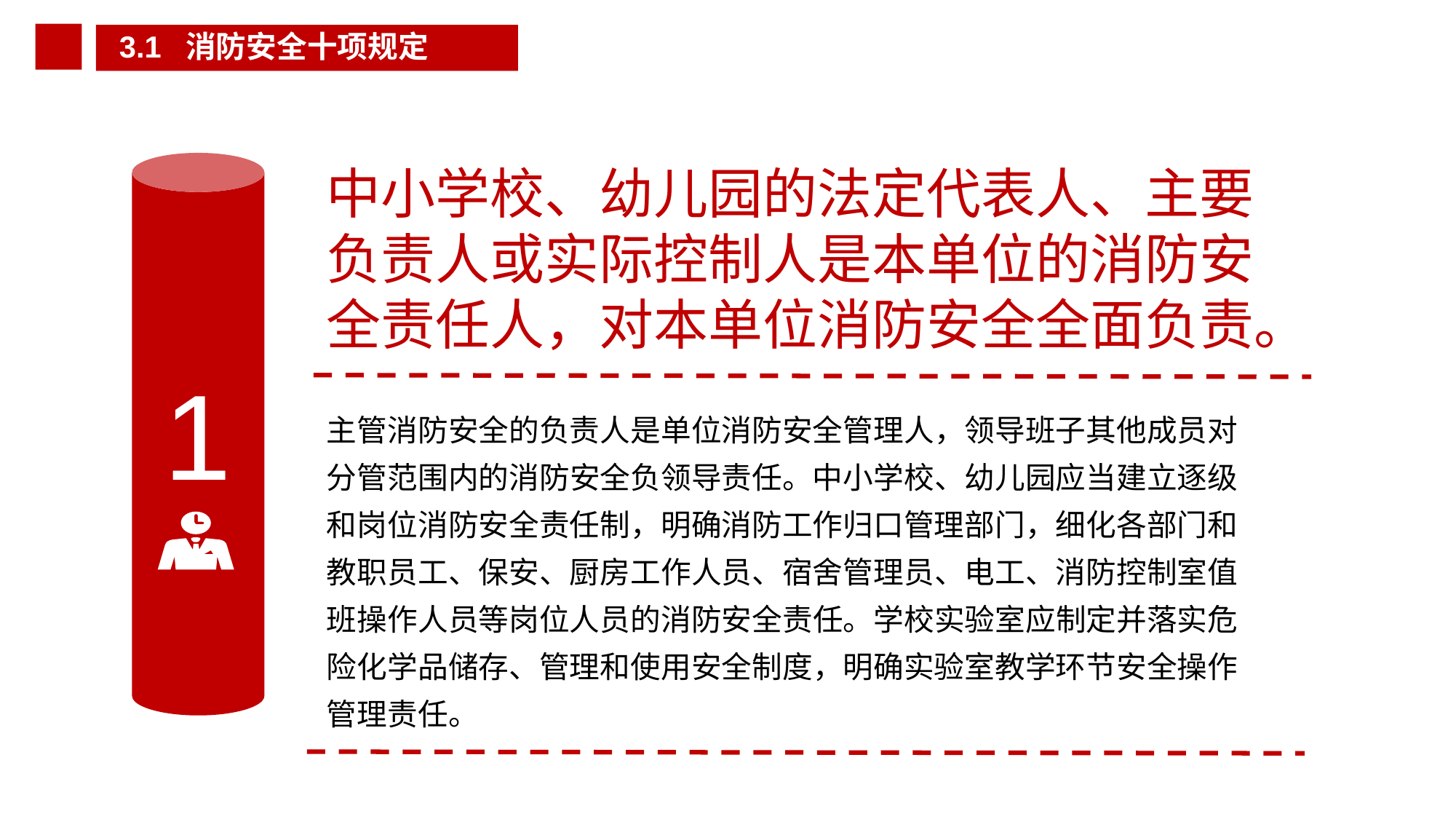

3.1  消防安全十项规定

1

中小学校、幼儿园的法定代表人、主要
负责人或实际控制人是本单位的消防安
全责任人，对本单位消防安全全面负责。
主管消防安全的负责人是单位消防安全管理人，领导班子其他成员对分管范围内的消防安全负领导责任。中小学校、幼儿园应当建立逐级和岗位消防安全责任制，明确消防工作归口管理部门，细化各部门和教职员工、保安、厨房工作人员、宿舍管理员、电工、消防控制室值班操作人员等岗位人员的消防安全责任。学校实验室应制定并落实危险化学品储存、管理和使用安全制度，明确实验室教学环节安全操作管理责任。